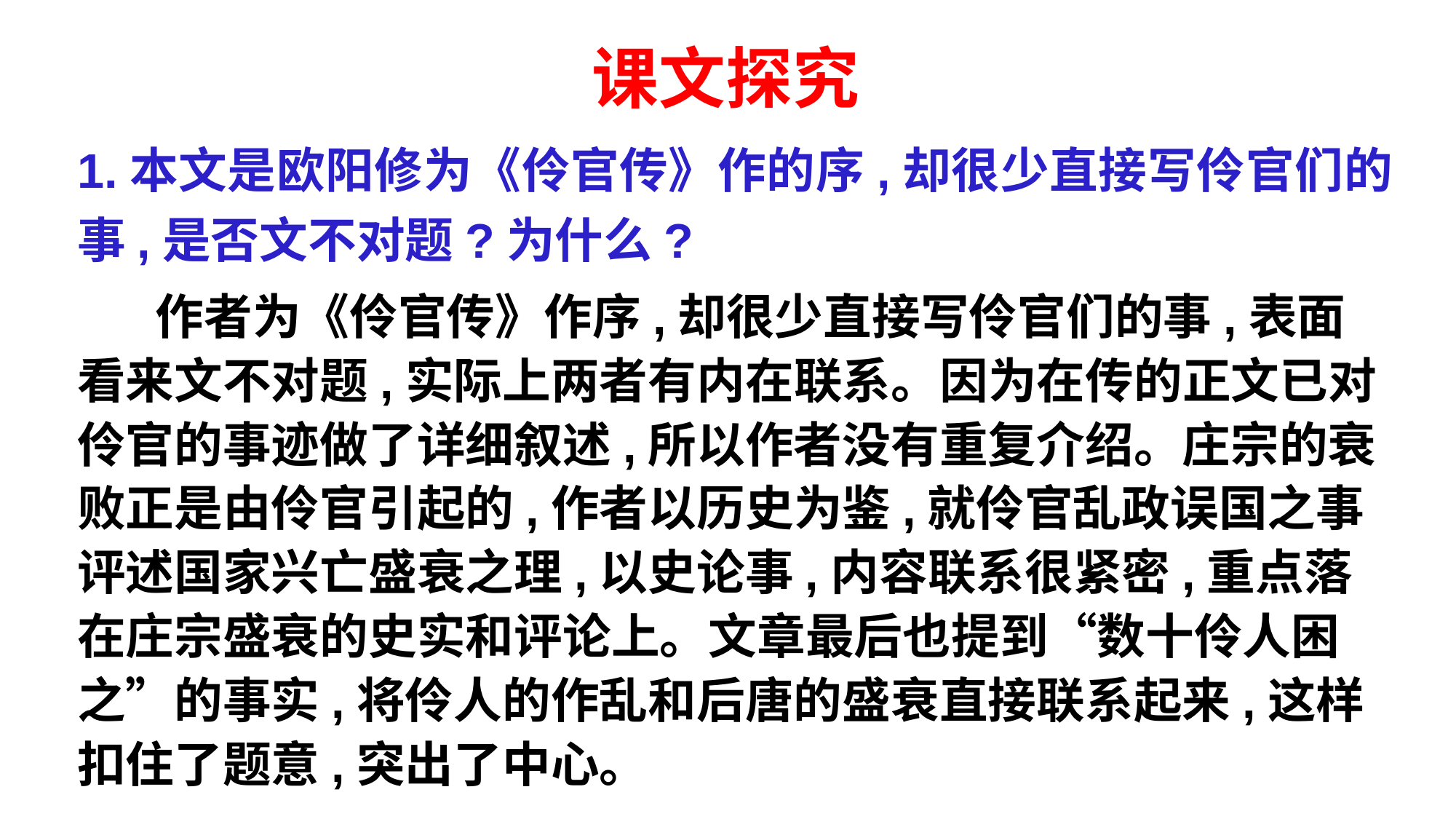

课文探究
1.本文是欧阳修为《伶官传》作的序,却很少直接写伶官们的事,是否文不对题?为什么?
      作者为《伶官传》作序,却很少直接写伶官们的事,表面看来文不对题,实际上两者有内在联系。因为在传的正文已对伶官的事迹做了详细叙述,所以作者没有重复介绍。庄宗的衰败正是由伶官引起的,作者以历史为鉴,就伶官乱政误国之事评述国家兴亡盛衰之理,以史论事,内容联系很紧密,重点落在庄宗盛衰的史实和评论上。文章最后也提到“数十伶人困之”的事实,将伶人的作乱和后唐的盛衰直接联系起来,这样扣住了题意,突出了中心。